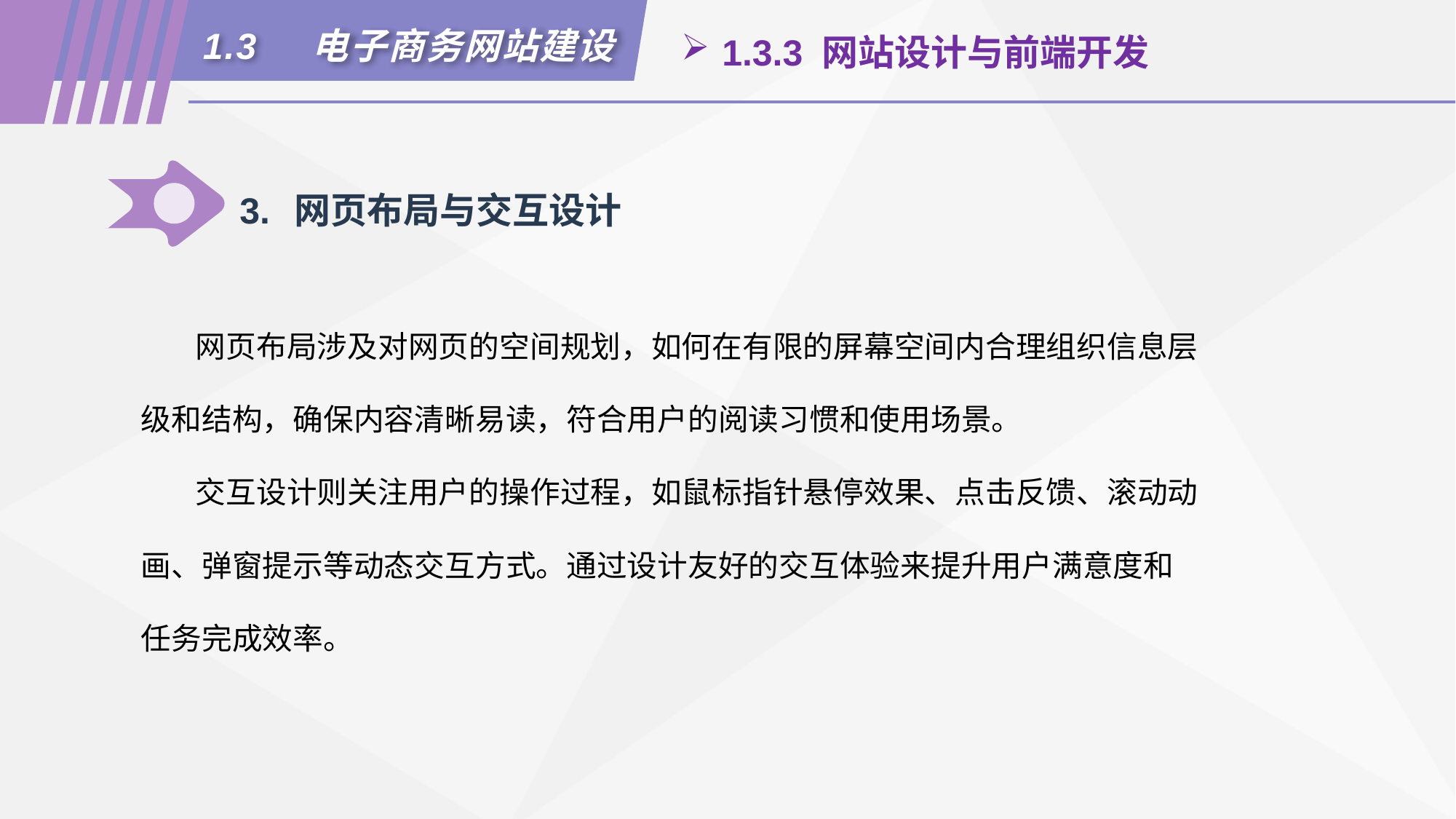

1.3	电子商务网站建设
1.3.3 网站设计与前端开发

3.	网页布局与交互设计
网页布局涉及对网页的空间规划，如何在有限的屏幕空间内合理组织信息层级和结构，确保内容清晰易读，符合用户的阅读习惯和使用场景。
交互设计则关注用户的操作过程，如鼠标指针悬停效果、点击反馈、滚动动画、弹窗提示等动态交互方式。通过设计友好的交互体验来提升用户满意度和任务完成效率。